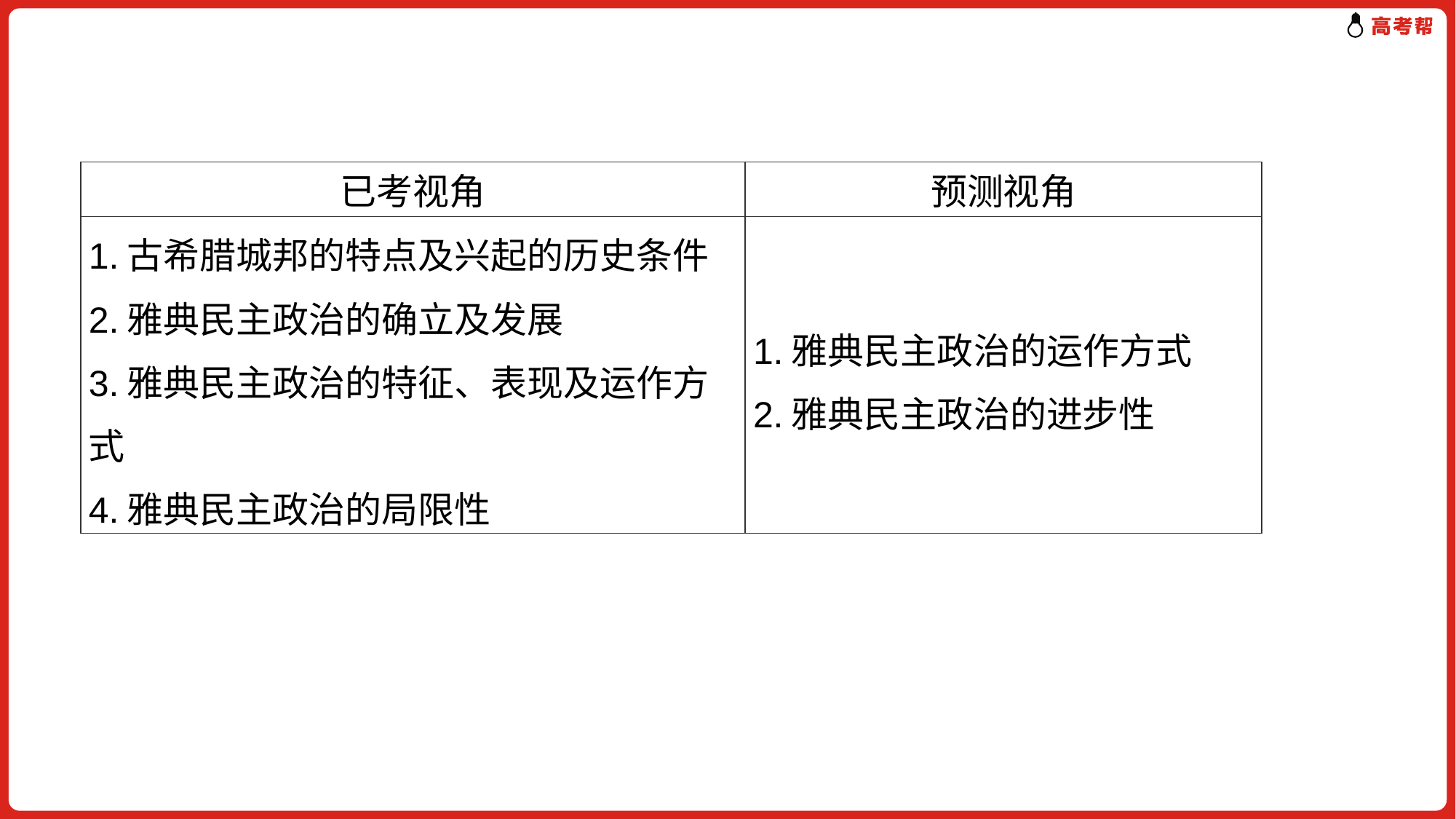

| 已考视角 | 预测视角 |
| --- | --- |
| 1.古希腊城邦的特点及兴起的历史条件 2.雅典民主政治的确立及发展 3.雅典民主政治的特征、表现及运作方式 4.雅典民主政治的局限性 | 1.雅典民主政治的运作方式 2.雅典民主政治的进步性 |